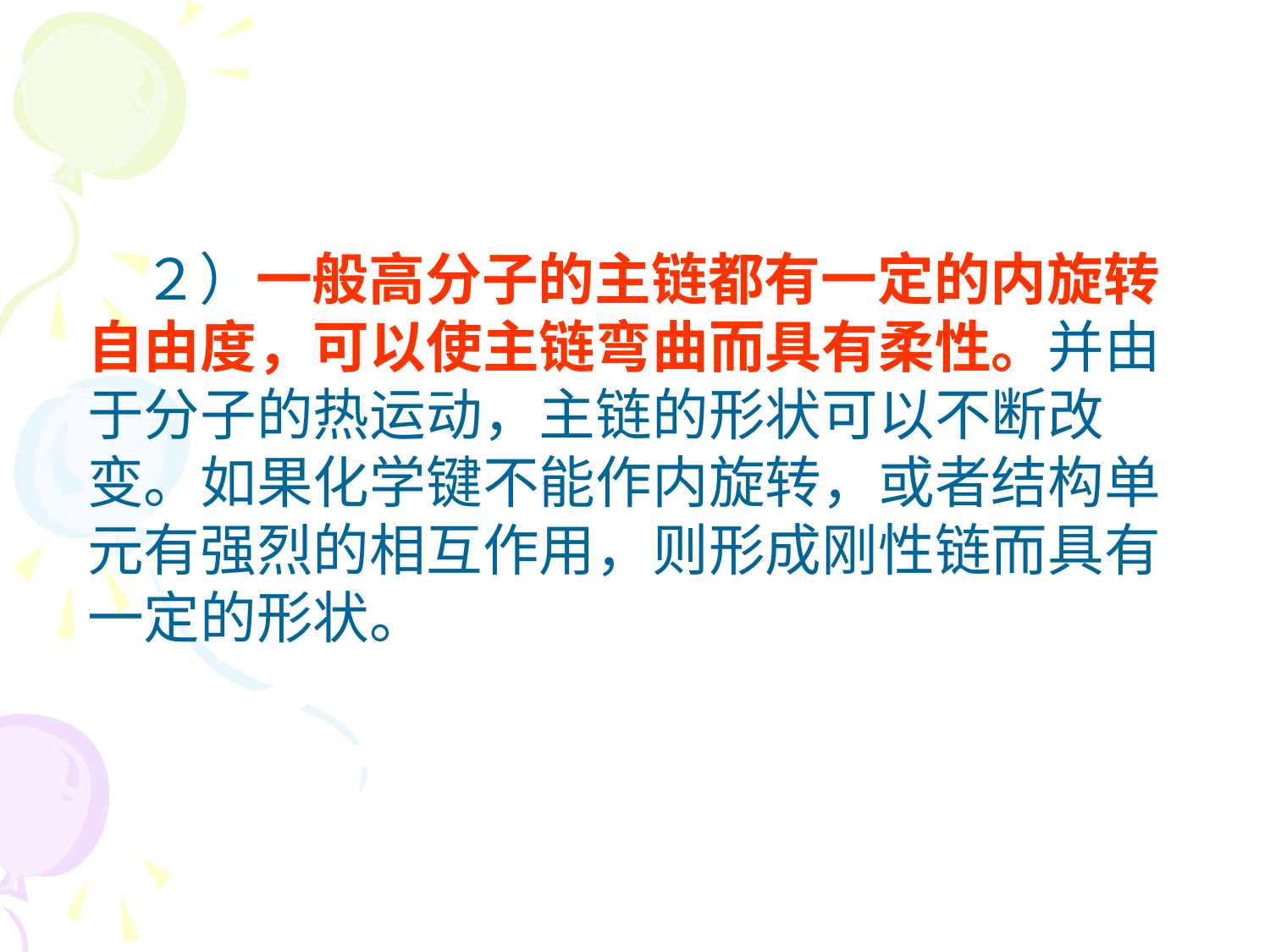

２）一般高分子的主链都有一定的内旋转自由度，可以使主链弯曲而具有柔性。并由于分子的热运动，主链的形状可以不断改变。如果化学键不能作内旋转，或者结构单元有强烈的相互作用，则形成刚性链而具有一定的形状。